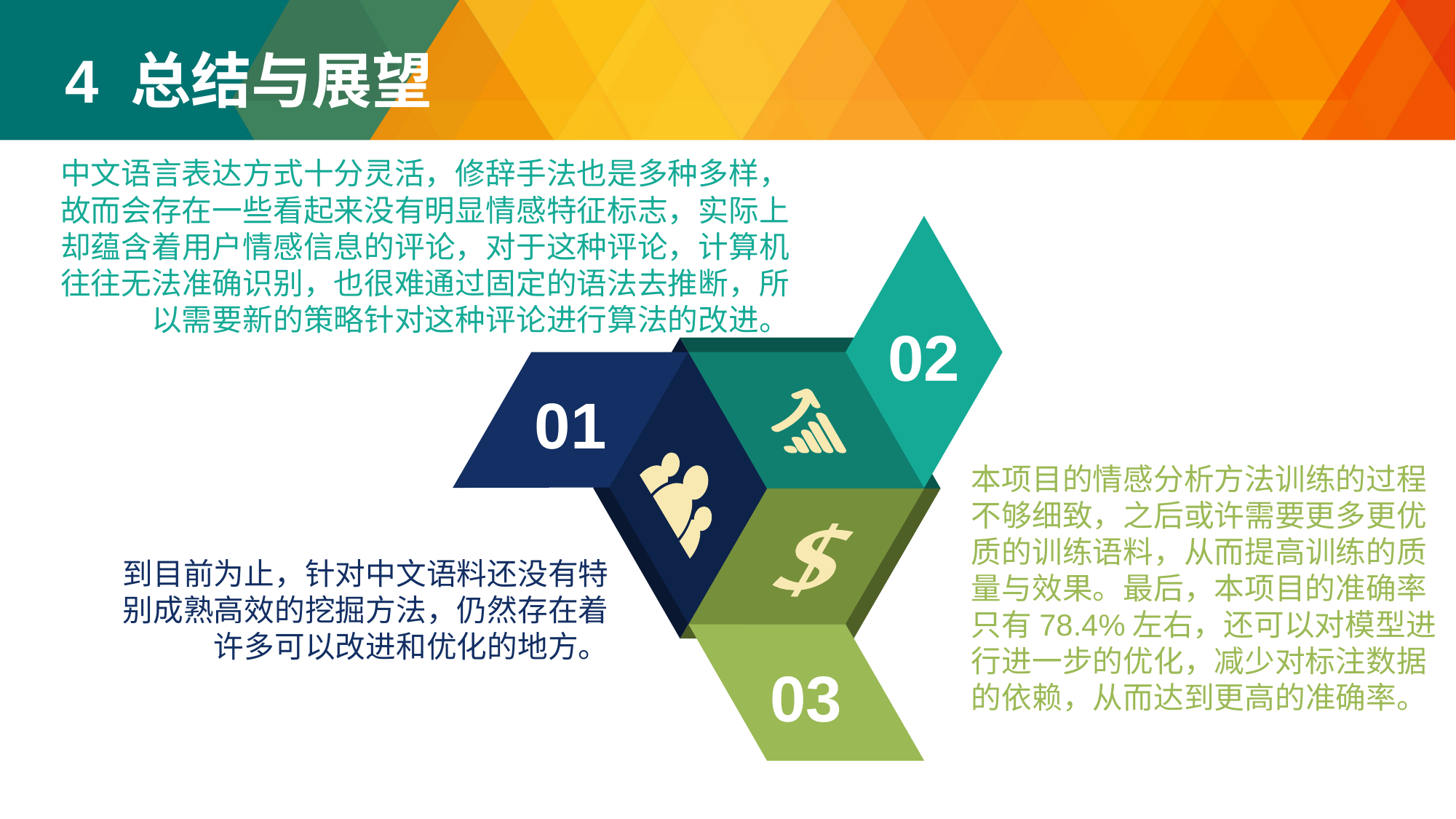

4 总结与展望
中文语言表达方式十分灵活，修辞手法也是多种多样，故而会存在一些看起来没有明显情感特征标志，实际上却蕴含着用户情感信息的评论，对于这种评论，计算机往往无法准确识别，也很难通过固定的语法去推断，所以需要新的策略针对这种评论进行算法的改进。

02

01

本项目的情感分析方法训练的过程不够细致，之后或许需要更多更优质的训练语料，从而提高训练的质量与效果。最后，本项目的准确率只有78.4%左右，还可以对模型进行进一步的优化，减少对标注数据的依赖，从而达到更高的准确率。

到目前为止，针对中文语料还没有特别成熟高效的挖掘方法，仍然存在着许多可以改进和优化的地方。

03